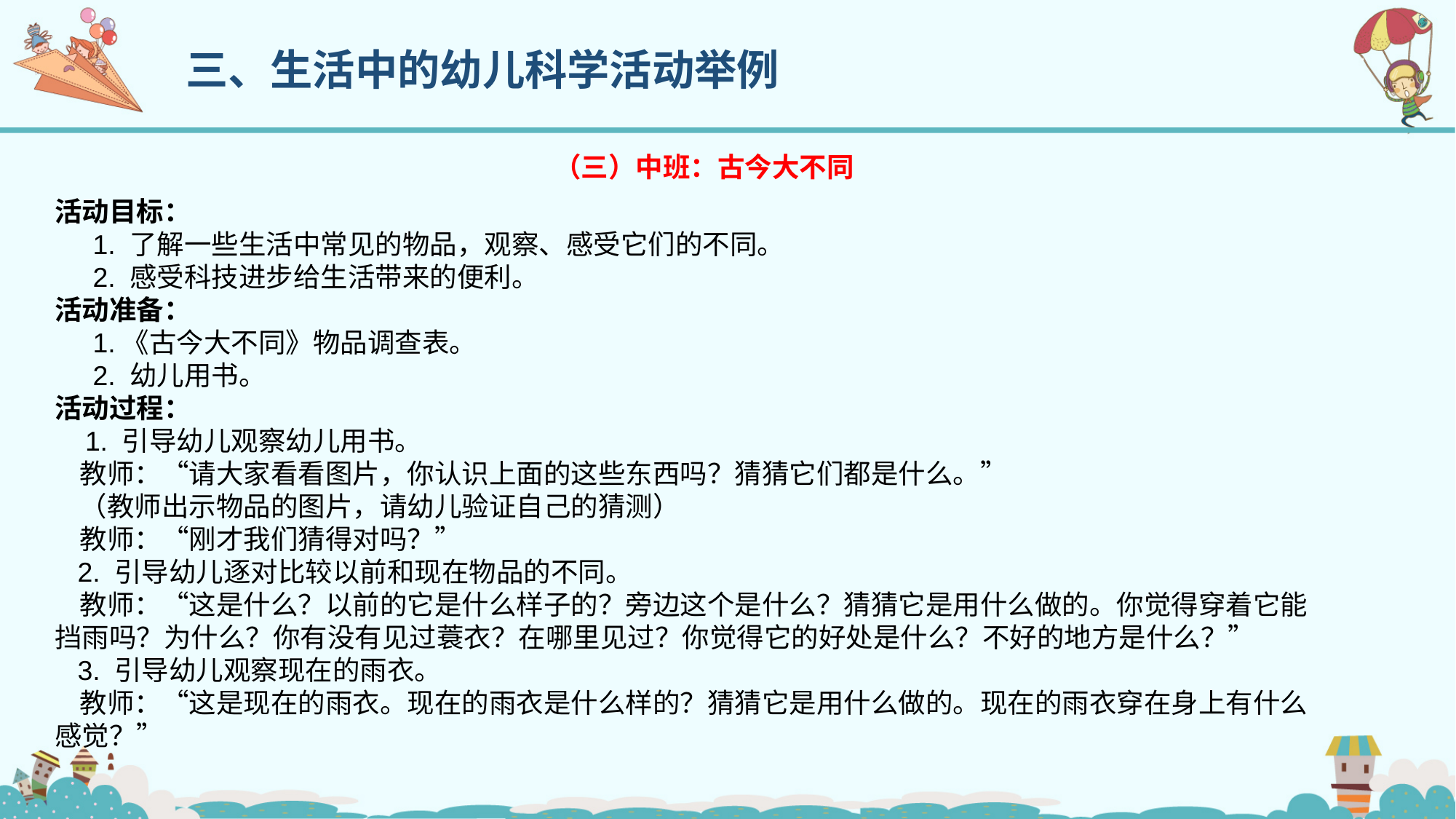

三、生活中的幼儿科学活动举例

（三）中班：古今大不同
活动目标：
     1. 了解一些生活中常见的物品，观察、感受它们的不同。
     2. 感受科技进步给生活带来的便利。
活动准备：
     1.《古今大不同》物品调查表。
     2. 幼儿用书。
活动过程：
    1. 引导幼儿观察幼儿用书。
   教师：“请大家看看图片，你认识上面的这些东西吗？猜猜它们都是什么。”
   （教师出示物品的图片，请幼儿验证自己的猜测）
   教师：“刚才我们猜得对吗？”
   2. 引导幼儿逐对比较以前和现在物品的不同。
   教师：“这是什么？以前的它是什么样子的？旁边这个是什么？猜猜它是用什么做的。你觉得穿着它能挡雨吗？为什么？你有没有见过蓑衣？在哪里见过？你觉得它的好处是什么？不好的地方是什么？”
   3. 引导幼儿观察现在的雨衣。
   教师：“这是现在的雨衣。现在的雨衣是什么样的？猜猜它是用什么做的。现在的雨衣穿在身上有什么感觉？”